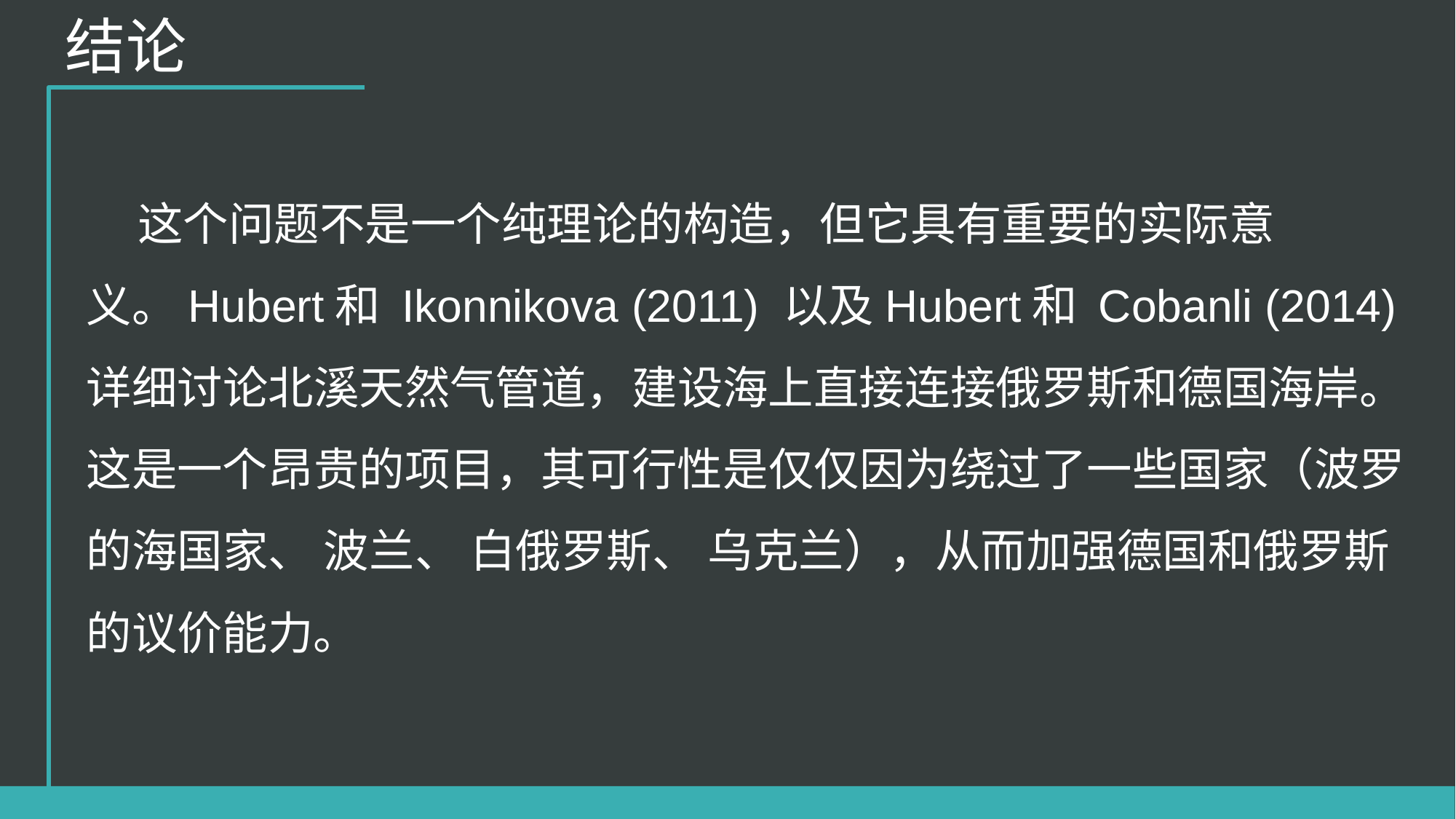

结论

    这个问题不是一个纯理论的构造，但它具有重要的实际意义。Hubert和 Ikonnikova (2011) 以及Hubert和 Cobanli (2014) 详细讨论北溪天然气管道，建设海上直接连接俄罗斯和德国海岸。这是一个昂贵的项目，其可行性是仅仅因为绕过了一些国家（波罗的海国家、 波兰、 白俄罗斯、 乌克兰），从而加强德国和俄罗斯的议价能力。